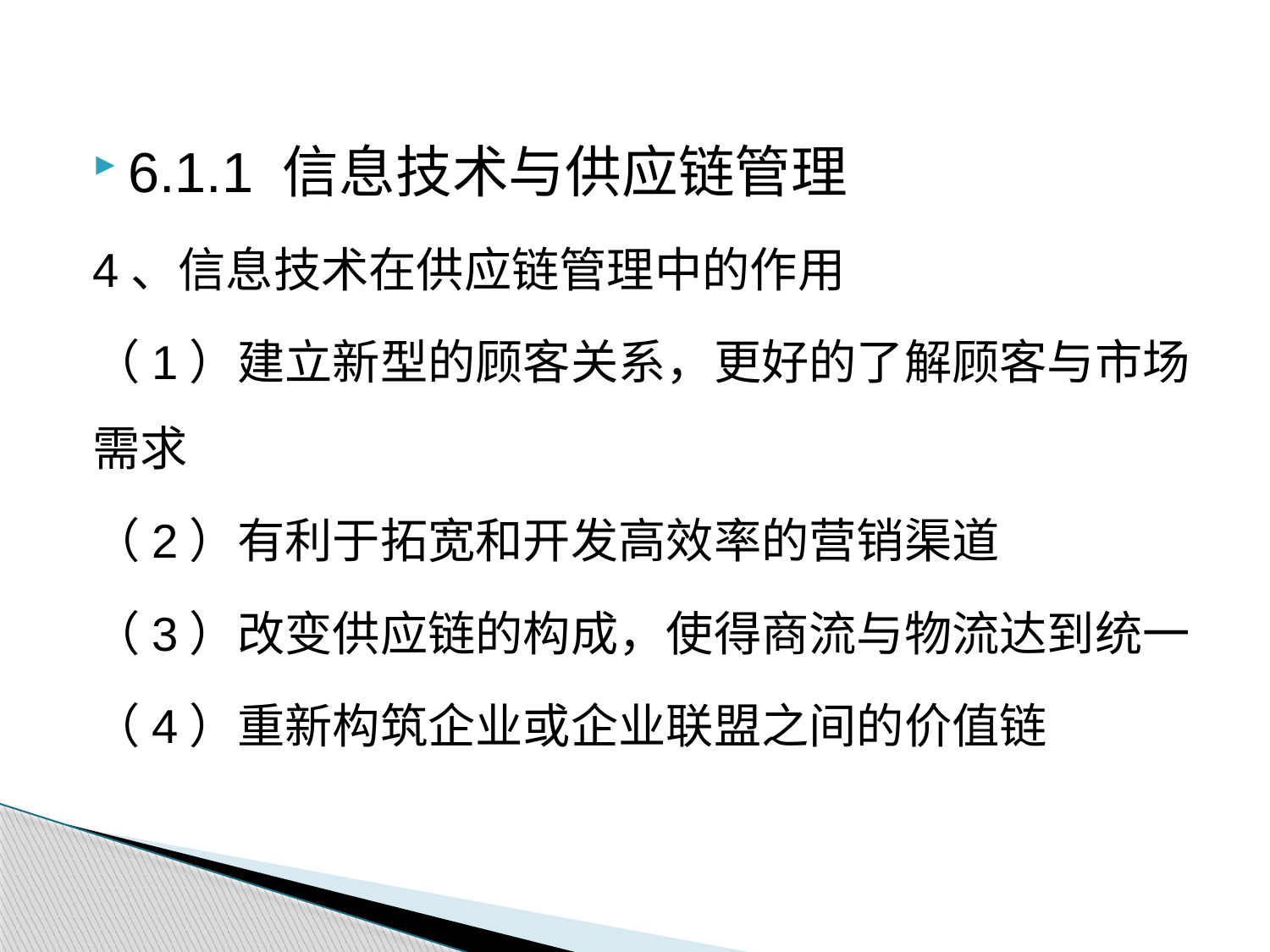

6.1.1 信息技术与供应链管理
4、信息技术在供应链管理中的作用
（1）建立新型的顾客关系，更好的了解顾客与市场需求
（2）有利于拓宽和开发高效率的营销渠道
（3）改变供应链的构成，使得商流与物流达到统一
（4）重新构筑企业或企业联盟之间的价值链